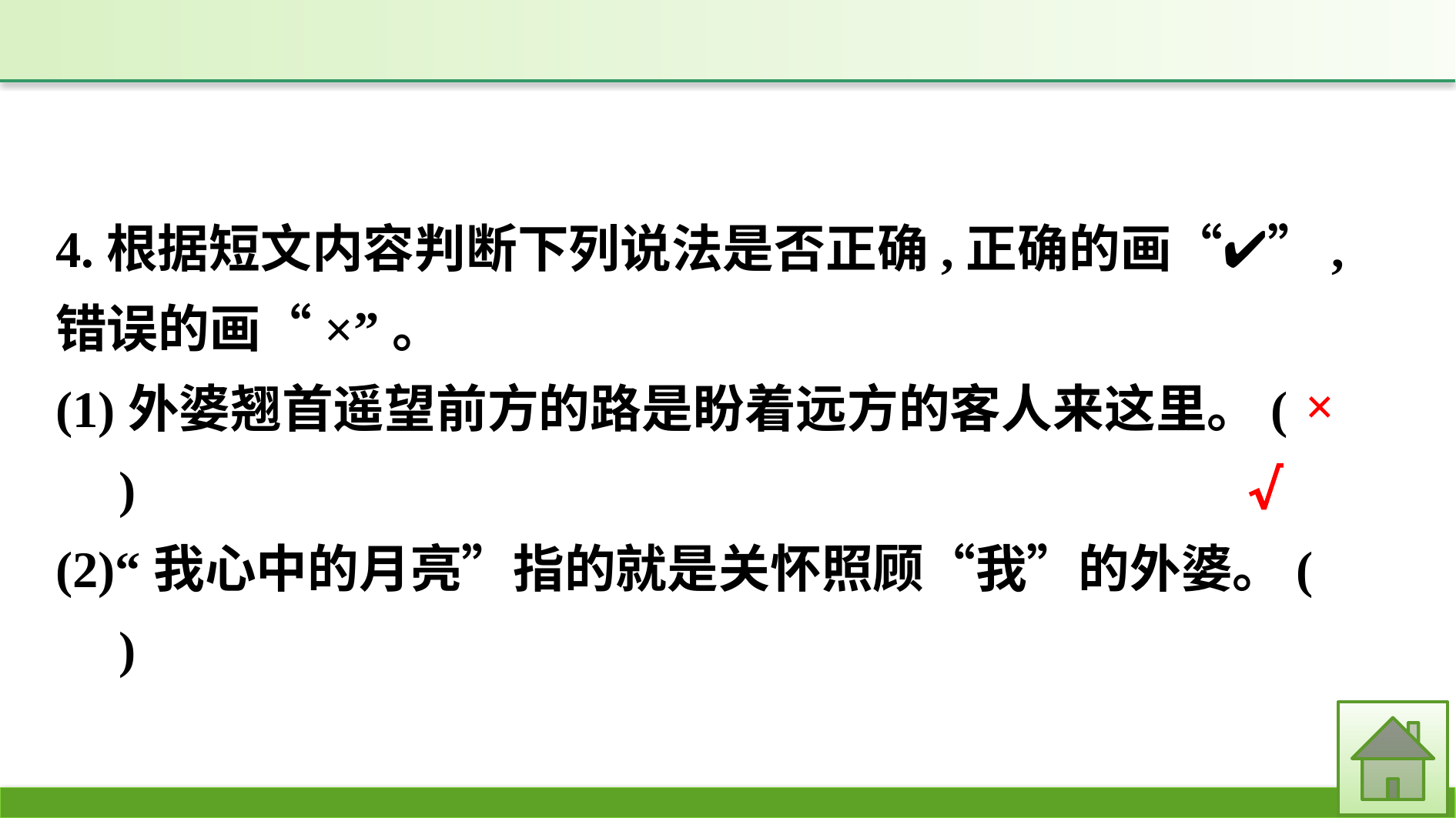

4.根据短文内容判断下列说法是否正确,正确的画“✔”,错误的画“×”。
(1)外婆翘首遥望前方的路是盼着远方的客人来这里。(　　)
(2)“我心中的月亮”指的就是关怀照顾“我”的外婆。(　　)
×
√